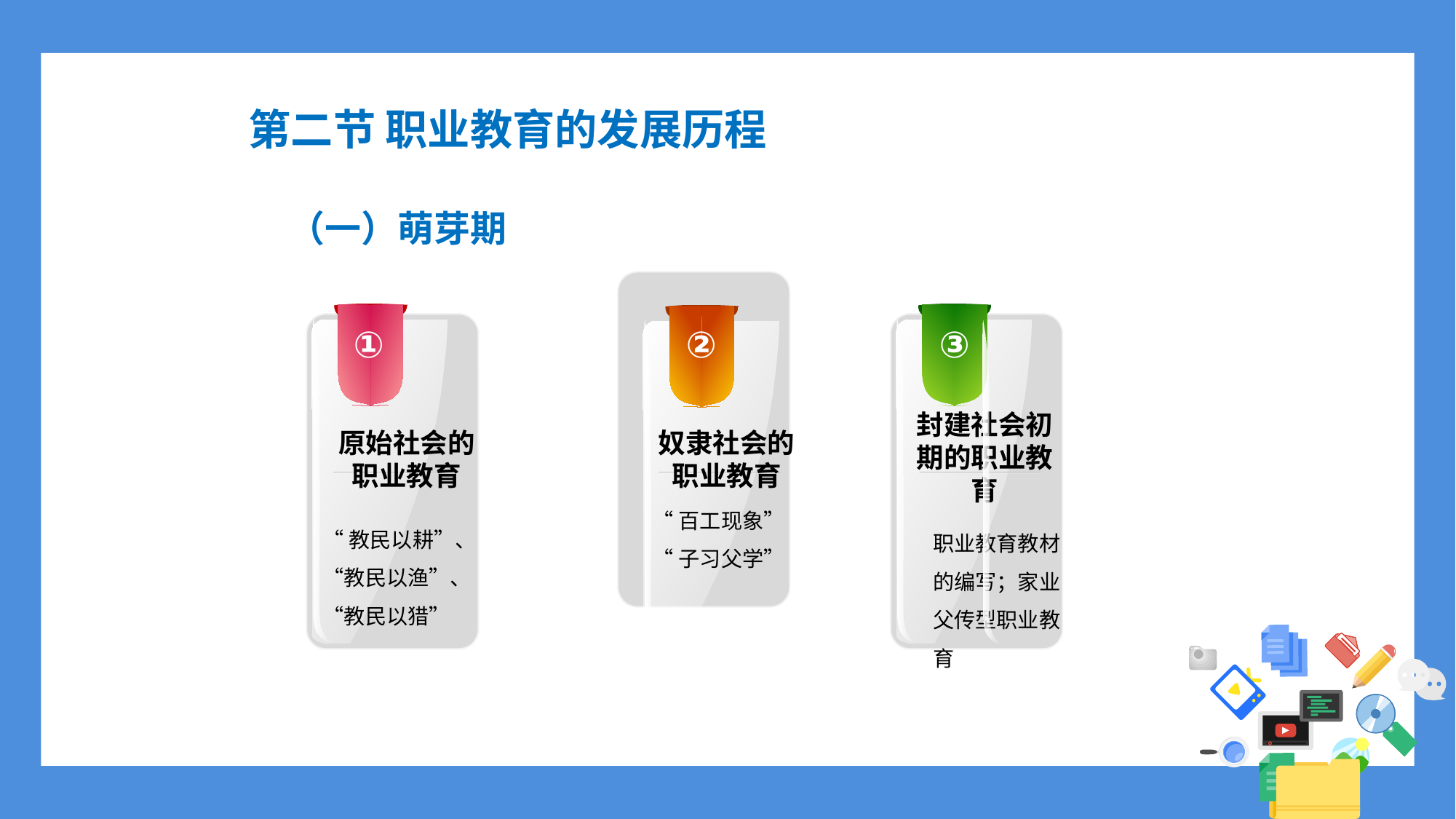

# 第二节 职业教育的发展历程
（一）萌芽期

①
②
③

封建社会初期的职业教育
原始社会的职业教育
奴隶社会的职业教育
“百工现象”
“子习父学”

“教民以耕”、“教民以渔”、“教民以猎”
职业教育教材的编写；家业父传型职业教育